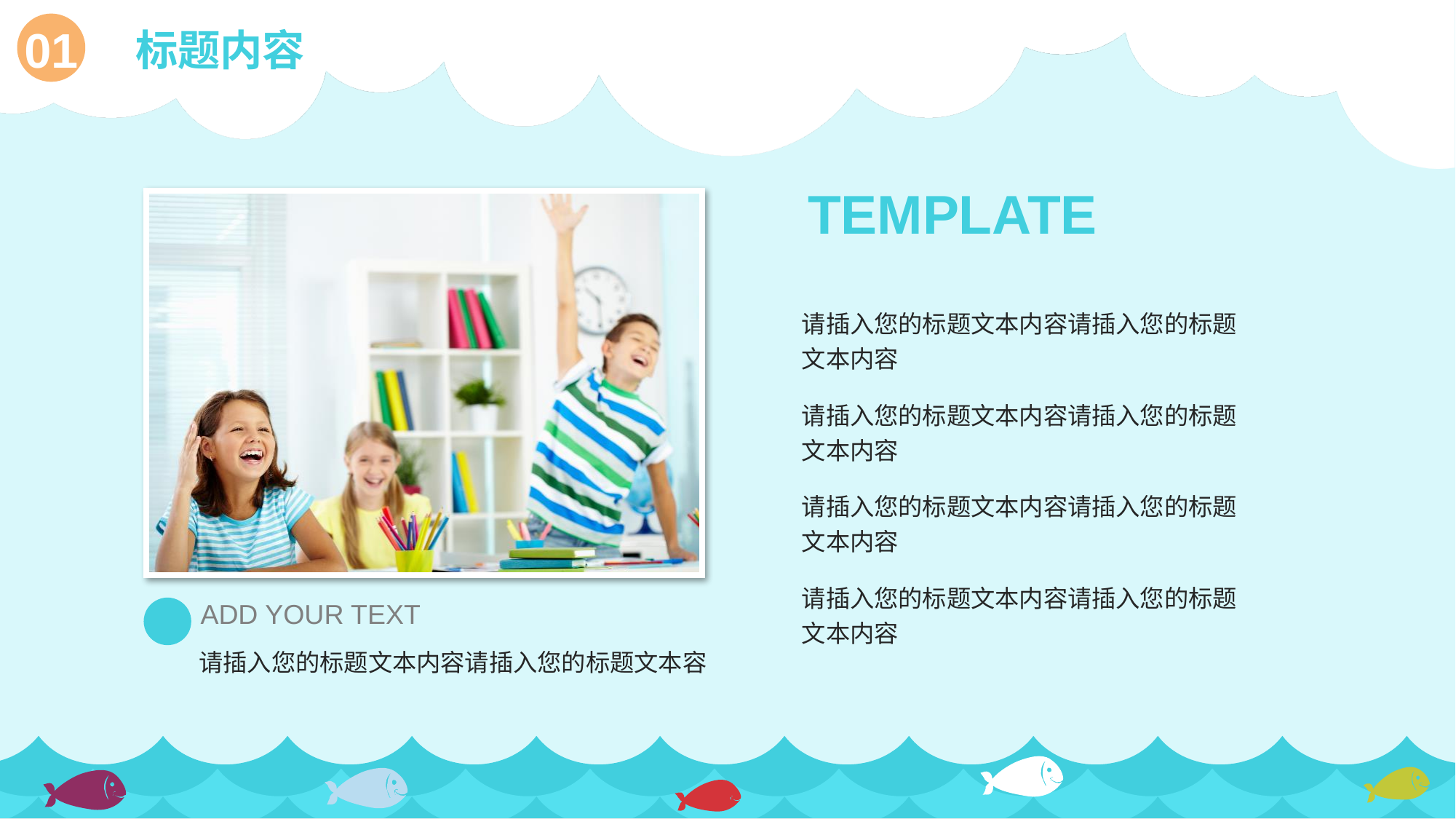

TEMPLATE

请插入您的标题文本内容请插入您的标题文本内容

请插入您的标题文本内容请插入您的标题文本内容

请插入您的标题文本内容请插入您的标题文本内容

请插入您的标题文本内容请插入您的标题文本内容

ADD YOUR TEXT

请插入您的标题文本内容请插入您的标题文本容
PPT模板 http://www.1ppt.com/moban/